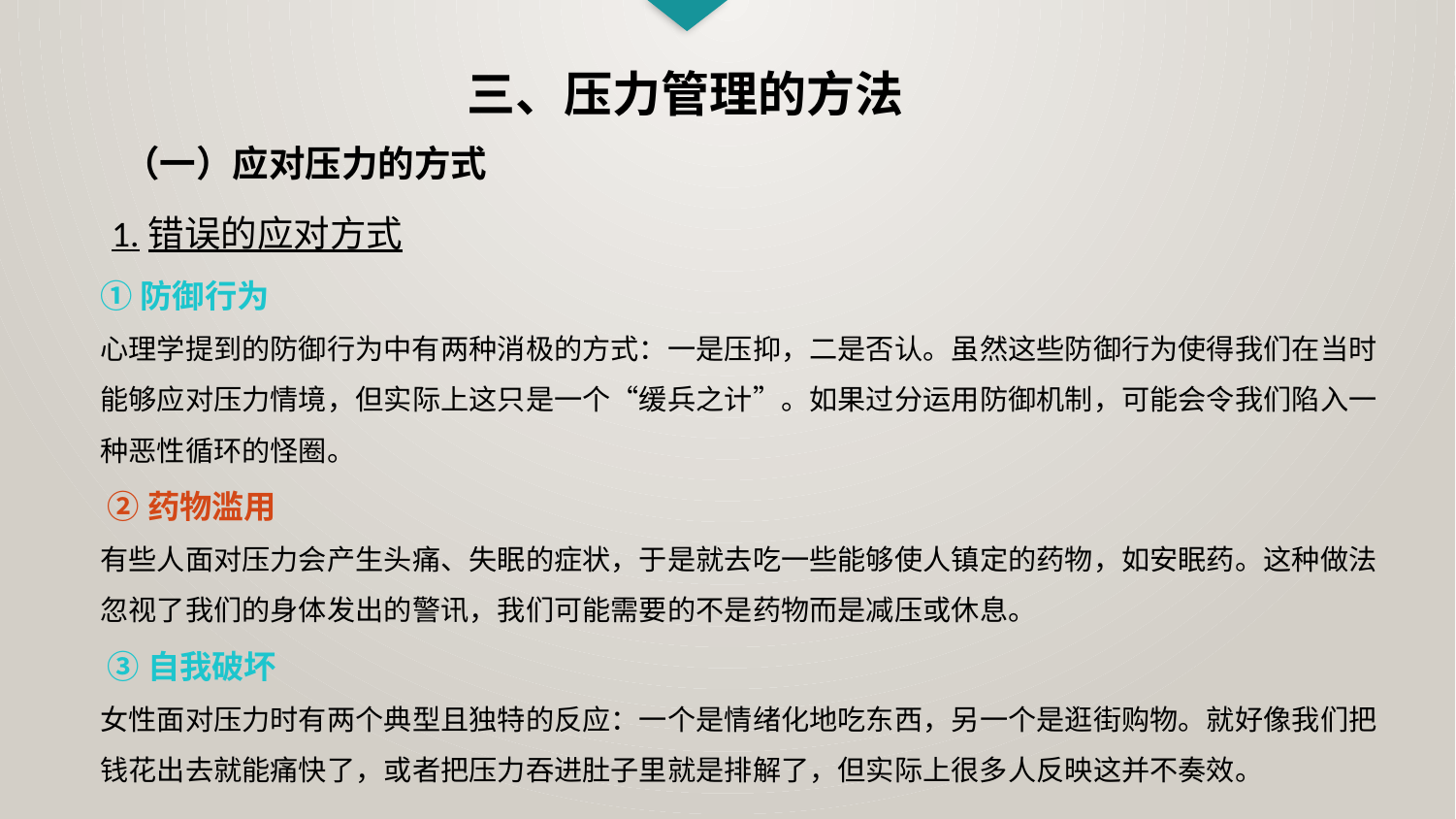

三、压力管理的方法
（一）应对压力的方式
1.错误的应对方式
①防御行为
心理学提到的防御行为中有两种消极的方式：一是压抑，二是否认。虽然这些防御行为使得我们在当时能够应对压力情境，但实际上这只是一个“缓兵之计”。如果过分运用防御机制，可能会令我们陷入一种恶性循环的怪圈。
 ②药物滥用
有些人面对压力会产生头痛、失眠的症状，于是就去吃一些能够使人镇定的药物，如安眠药。这种做法忽视了我们的身体发出的警讯，我们可能需要的不是药物而是减压或休息。
 ③自我破坏
女性面对压力时有两个典型且独特的反应：一个是情绪化地吃东西，另一个是逛街购物。就好像我们把钱花出去就能痛快了，或者把压力吞进肚子里就是排解了，但实际上很多人反映这并不奏效。
35